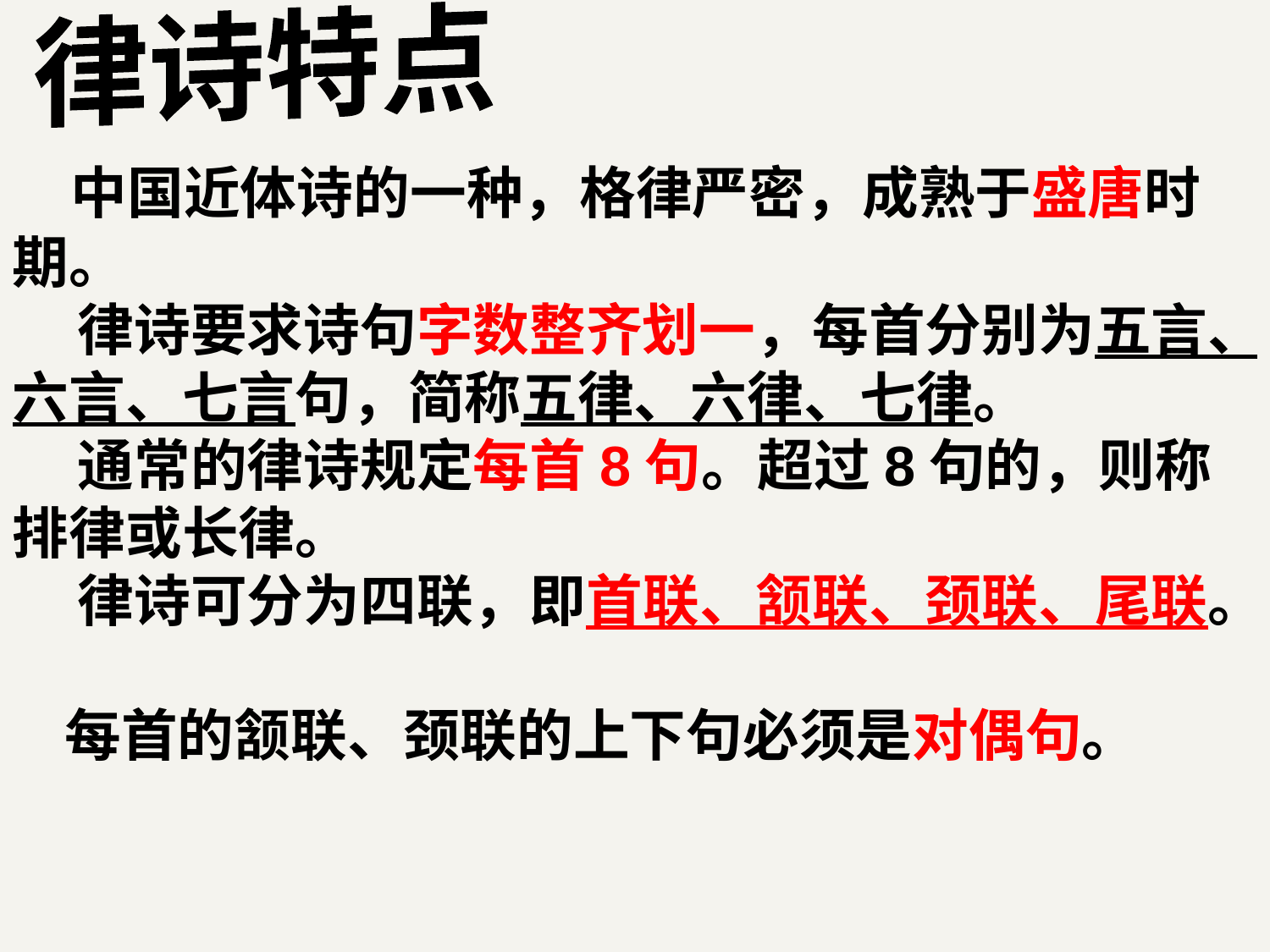

律诗特点
   中国近体诗的一种，格律严密，成熟于盛唐时期。
    律诗要求诗句字数整齐划一，每首分别为五言、六言、七言句，简称五律、六律、七律。
    通常的律诗规定每首8句。超过8句的，则称排律或长律。
    律诗可分为四联，即首联、颔联、颈联、尾联。
   每首的颔联、颈联的上下句必须是对偶句。